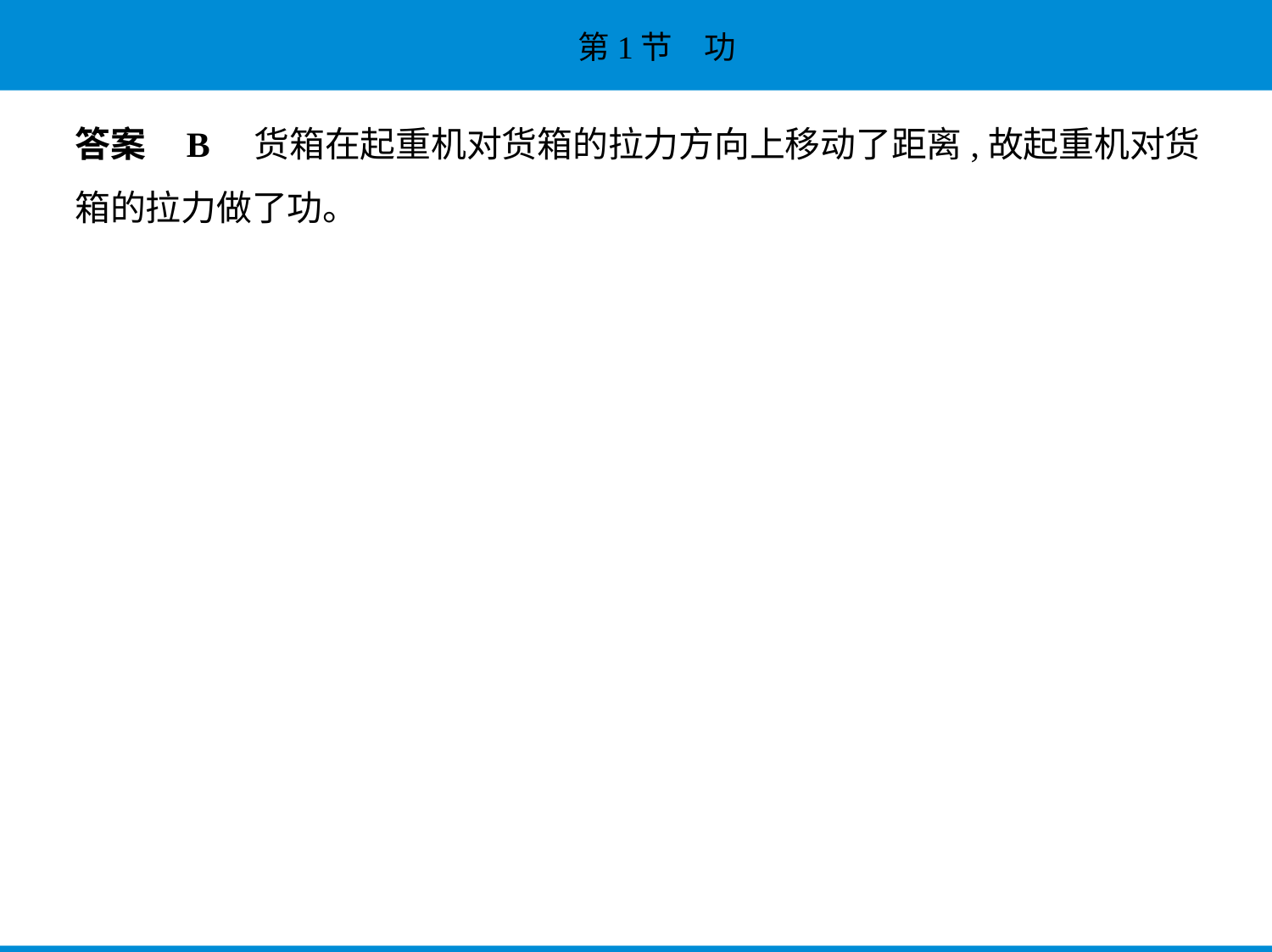

答案    B　货箱在起重机对货箱的拉力方向上移动了距离,故起重机对货
箱的拉力做了功。